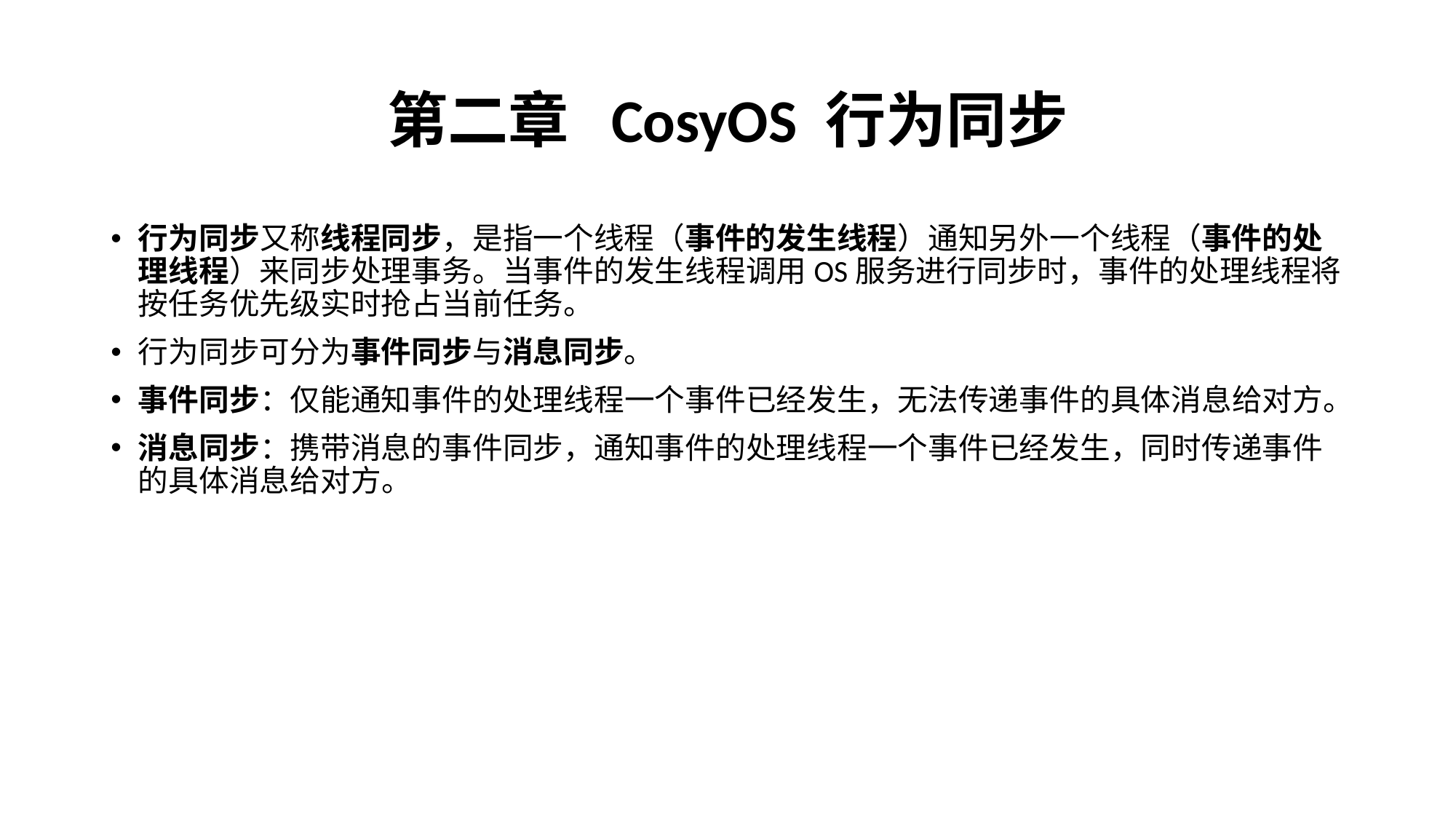

# 第二章  CosyOS 行为同步
行为同步又称线程同步，是指一个线程（事件的发生线程）通知另外一个线程（事件的处理线程）来同步处理事务。当事件的发生线程调用OS服务进行同步时，事件的处理线程将按任务优先级实时抢占当前任务。
行为同步可分为事件同步与消息同步。
事件同步：仅能通知事件的处理线程一个事件已经发生，无法传递事件的具体消息给对方。
消息同步：携带消息的事件同步，通知事件的处理线程一个事件已经发生，同时传递事件的具体消息给对方。